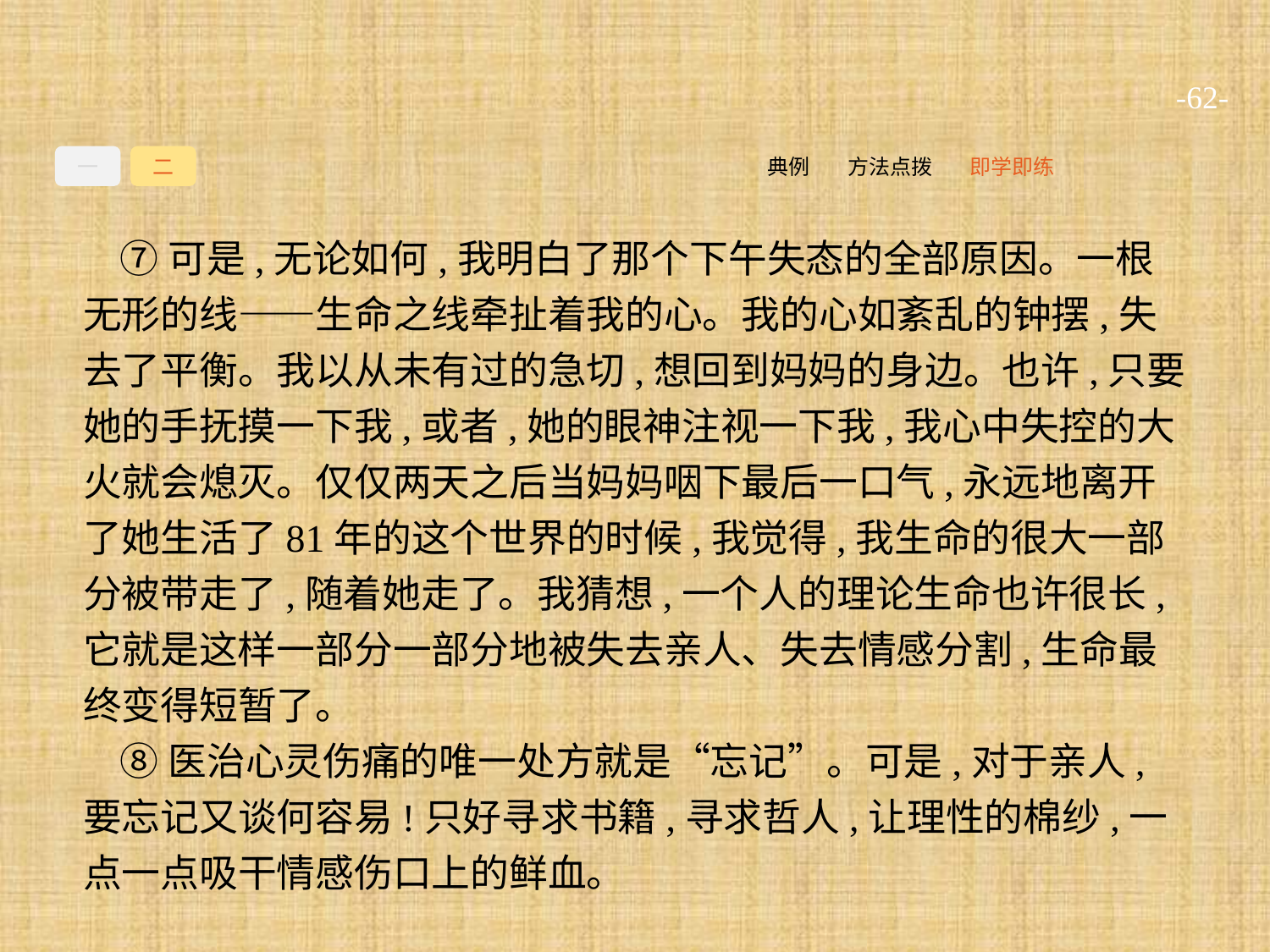

-62-
一
二
即学即练
方法点拨
典例
⑦可是,无论如何,我明白了那个下午失态的全部原因。一根无形的线——生命之线牵扯着我的心。我的心如紊乱的钟摆,失去了平衡。我以从未有过的急切,想回到妈妈的身边。也许,只要她的手抚摸一下我,或者,她的眼神注视一下我,我心中失控的大火就会熄灭。仅仅两天之后当妈妈咽下最后一口气,永远地离开了她生活了81年的这个世界的时候,我觉得,我生命的很大一部分被带走了,随着她走了。我猜想,一个人的理论生命也许很长,它就是这样一部分一部分地被失去亲人、失去情感分割,生命最终变得短暂了。
⑧医治心灵伤痛的唯一处方就是“忘记”。可是,对于亲人,要忘记又谈何容易!只好寻求书籍,寻求哲人,让理性的棉纱,一点一点吸干情感伤口上的鲜血。